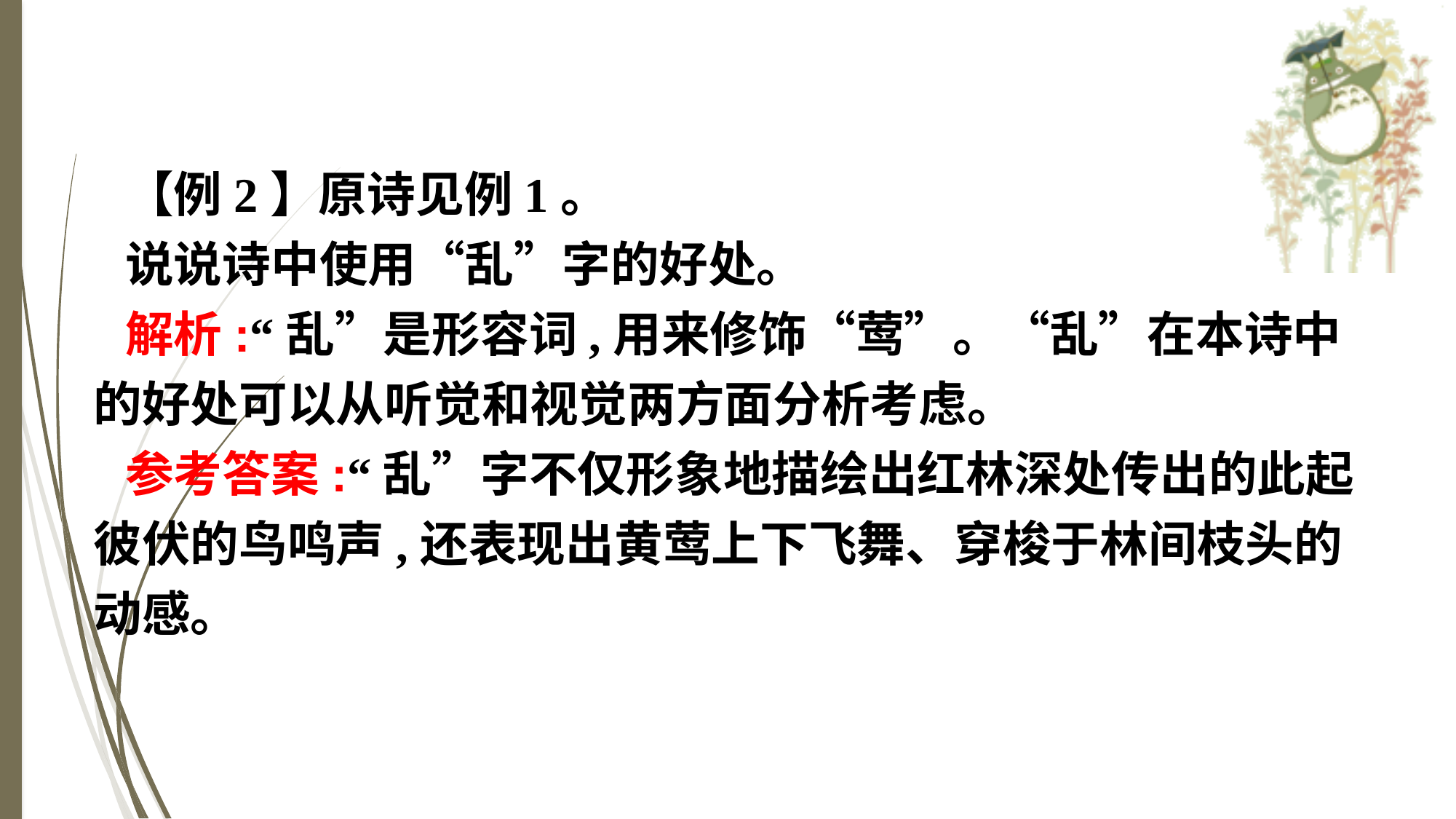

【例2】原诗见例1。
说说诗中使用“乱”字的好处。
解析:“乱”是形容词,用来修饰“莺”。“乱”在本诗中的好处可以从听觉和视觉两方面分析考虑。
参考答案:“乱”字不仅形象地描绘出红林深处传出的此起彼伏的鸟鸣声,还表现出黄莺上下飞舞、穿梭于林间枝头的动感。